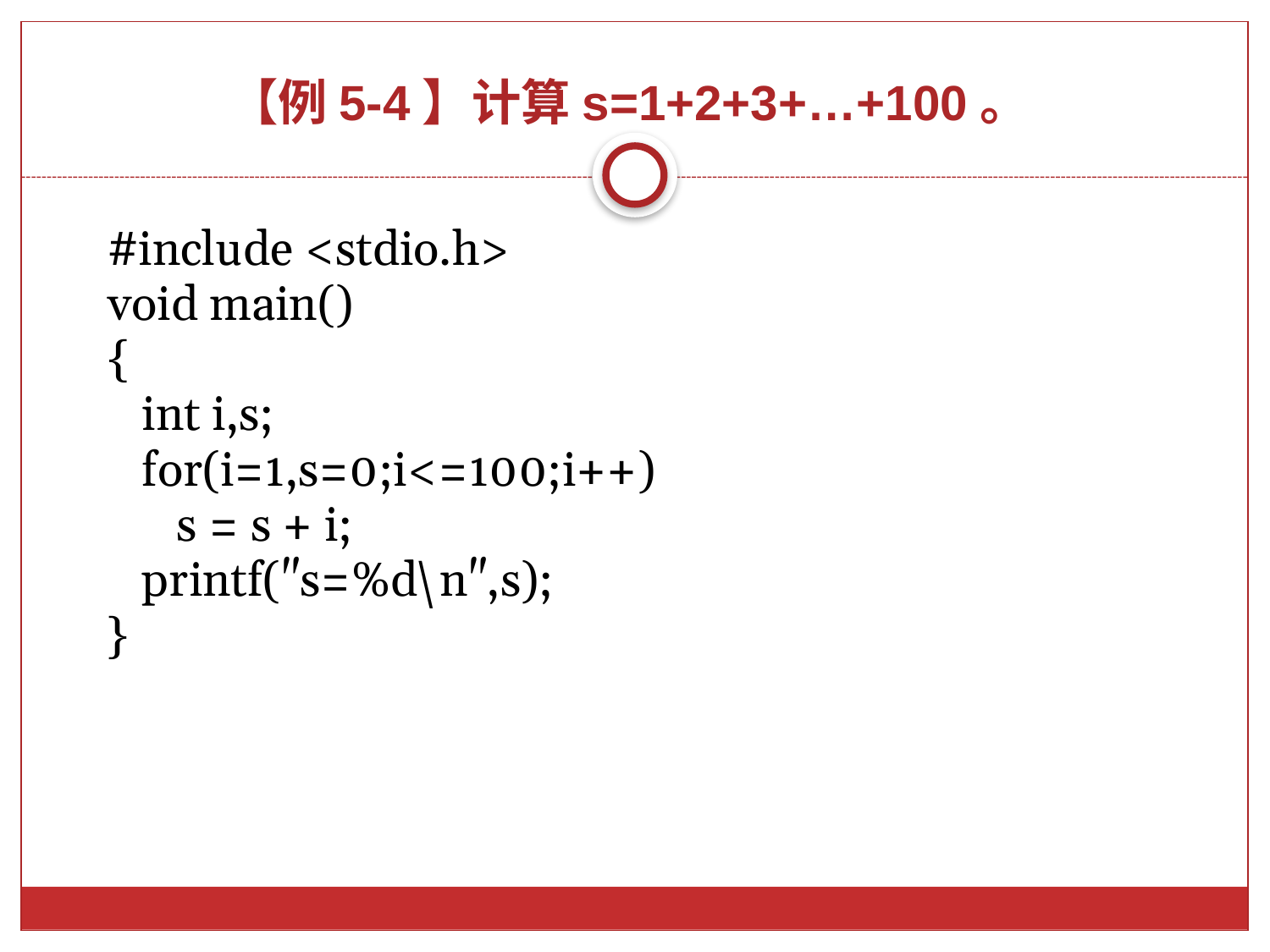

# 【例5-4】计算s=1+2+3+…+100。
#include <stdio.h>
void main()
{
   int i,s;
   for(i=1,s=0;i<=100;i++)
      s = s + i;
   printf("s=%d\n",s);
}